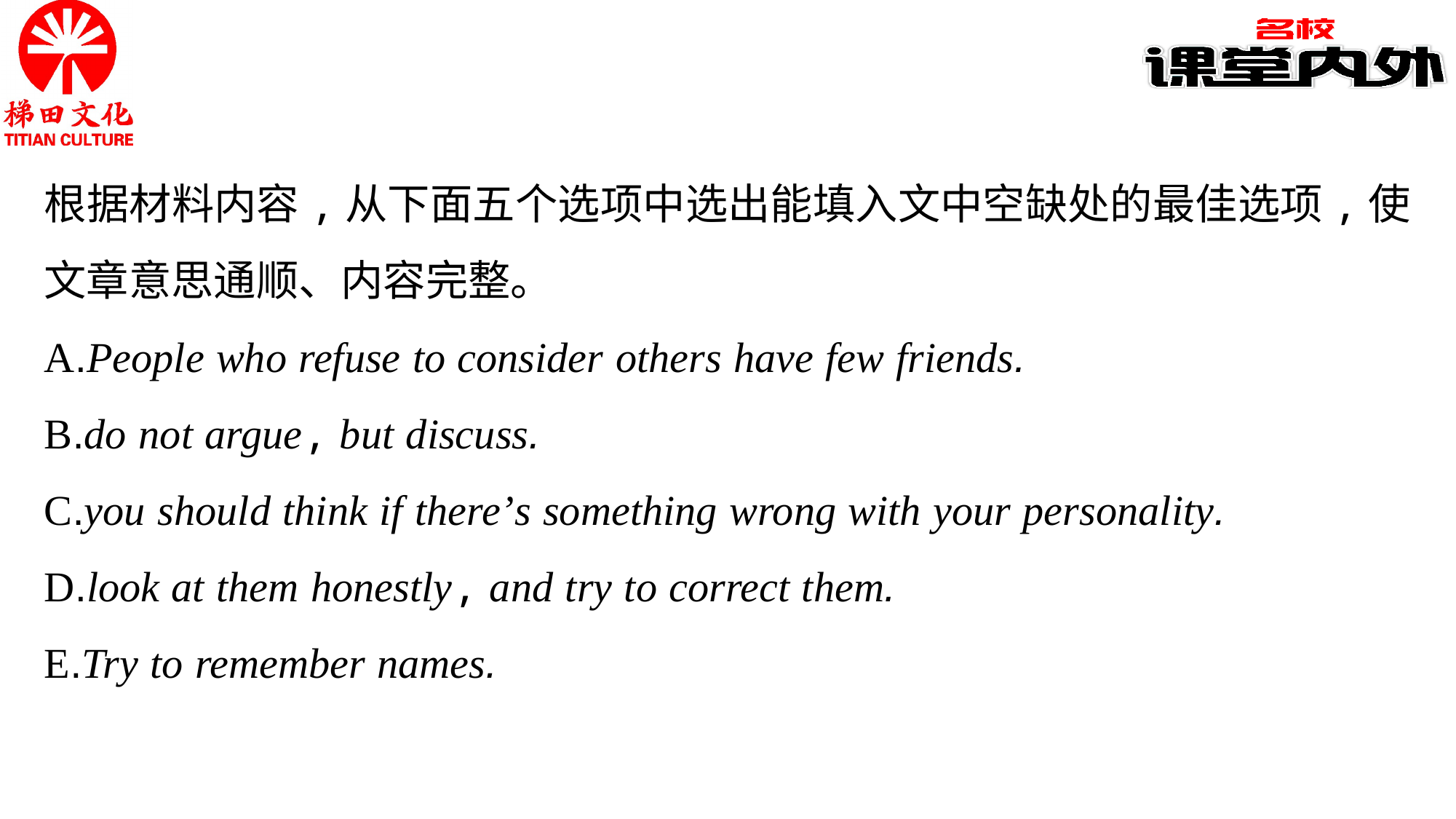

根据材料内容,从下面五个选项中选出能填入文中空缺处的最佳选项,使文章意思通顺、内容完整。
A.People who refuse to consider others have few friends.
B.do not argue, but discuss.
C.you should think if there’s something wrong with your personality.
D.look at them honestly, and try to correct them.
E.Try to remember names.